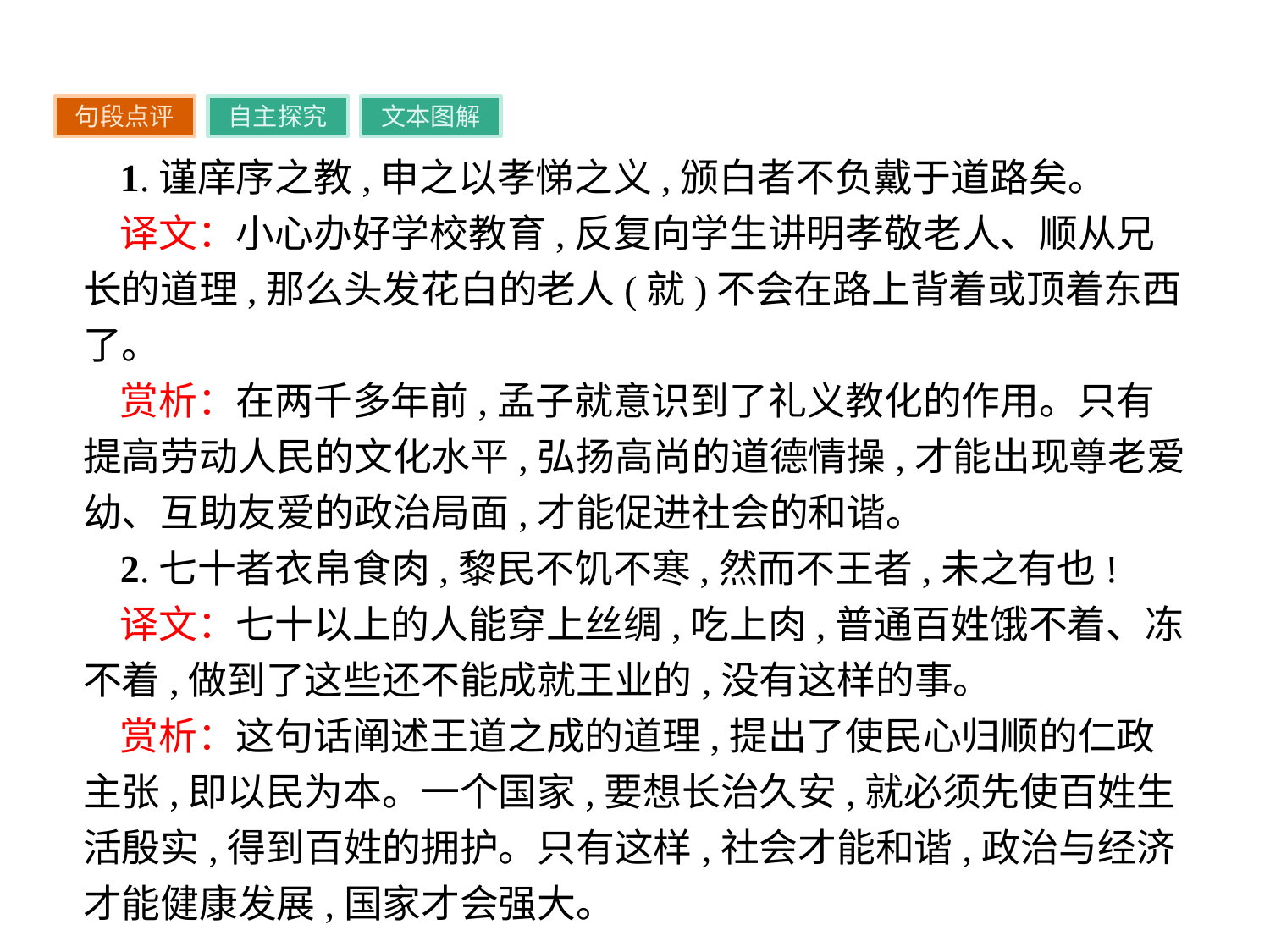

句段点评
自主探究
文本图解
1.谨庠序之教,申之以孝悌之义,颁白者不负戴于道路矣。
译文：小心办好学校教育,反复向学生讲明孝敬老人、顺从兄长的道理,那么头发花白的老人(就)不会在路上背着或顶着东西了。
赏析：在两千多年前,孟子就意识到了礼义教化的作用。只有提高劳动人民的文化水平,弘扬高尚的道德情操,才能出现尊老爱幼、互助友爱的政治局面,才能促进社会的和谐。
2.七十者衣帛食肉,黎民不饥不寒,然而不王者,未之有也!
译文：七十以上的人能穿上丝绸,吃上肉,普通百姓饿不着、冻不着,做到了这些还不能成就王业的,没有这样的事。
赏析：这句话阐述王道之成的道理,提出了使民心归顺的仁政主张,即以民为本。一个国家,要想长治久安,就必须先使百姓生活殷实,得到百姓的拥护。只有这样,社会才能和谐,政治与经济才能健康发展,国家才会强大。